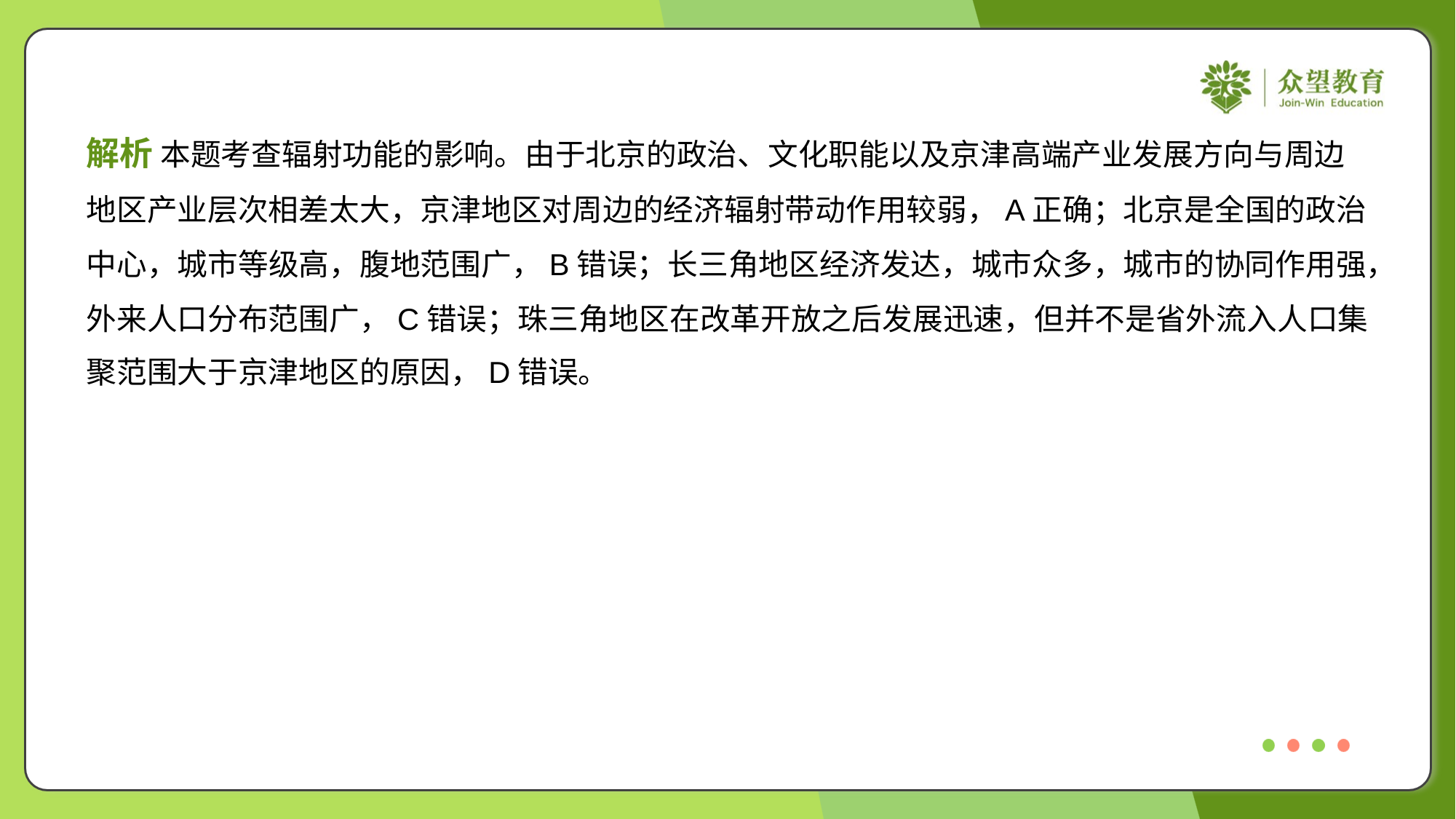

解析 本题考查辐射功能的影响。由于北京的政治、文化职能以及京津高端产业发展方向与周边
地区产业层次相差太大，京津地区对周边的经济辐射带动作用较弱，A正确；北京是全国的政治
中心，城市等级高，腹地范围广，B错误；长三角地区经济发达，城市众多，城市的协同作用强，
外来人口分布范围广，C错误；珠三角地区在改革开放之后发展迅速，但并不是省外流入人口集
聚范围大于京津地区的原因，D错误。